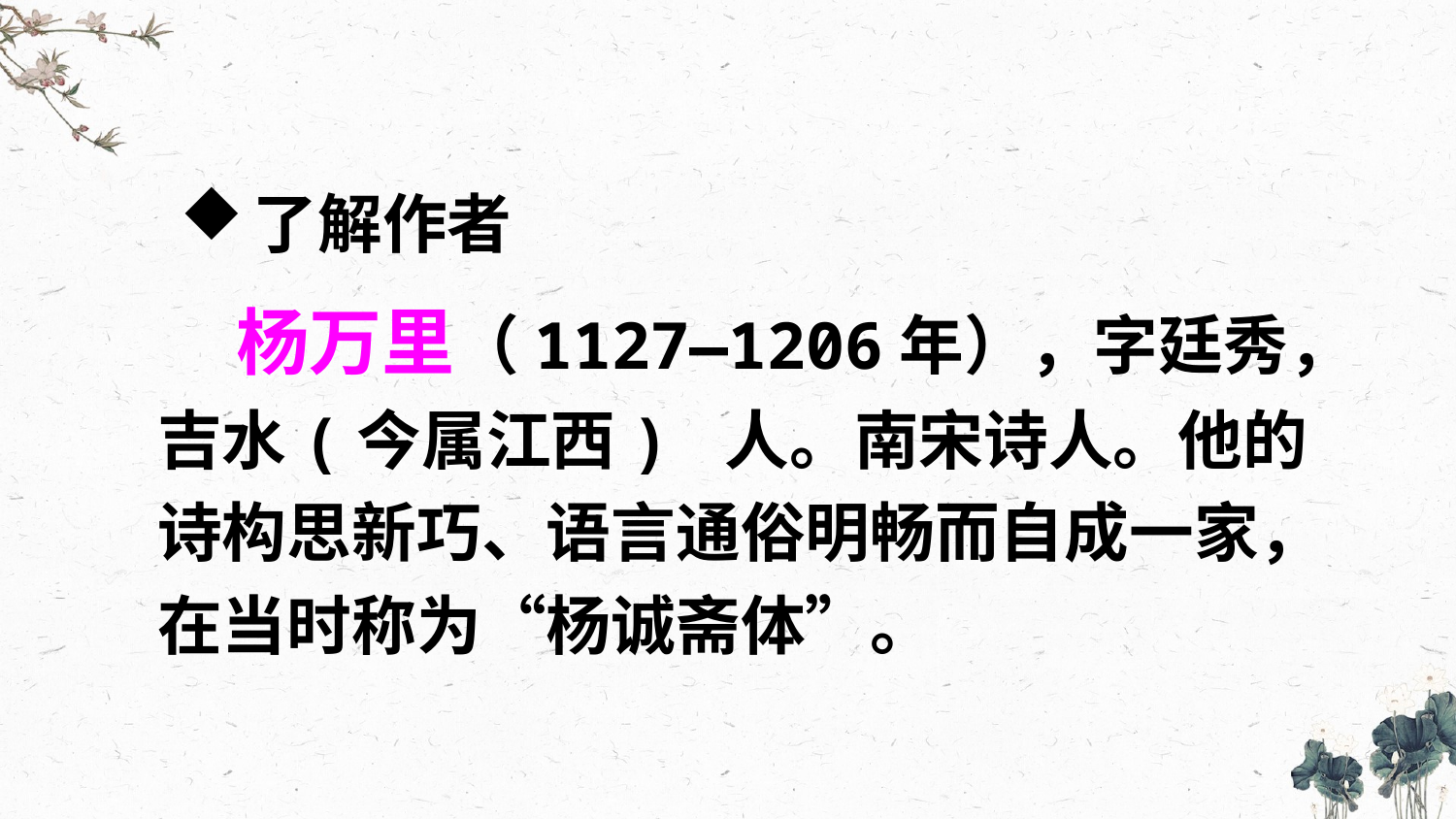

了解作者
    杨万里（1127—1206年），字廷秀，吉水(今属江西) 人。南宋诗人。他的诗构思新巧、语言通俗明畅而自成一家，在当时称为“杨诚斋体”。